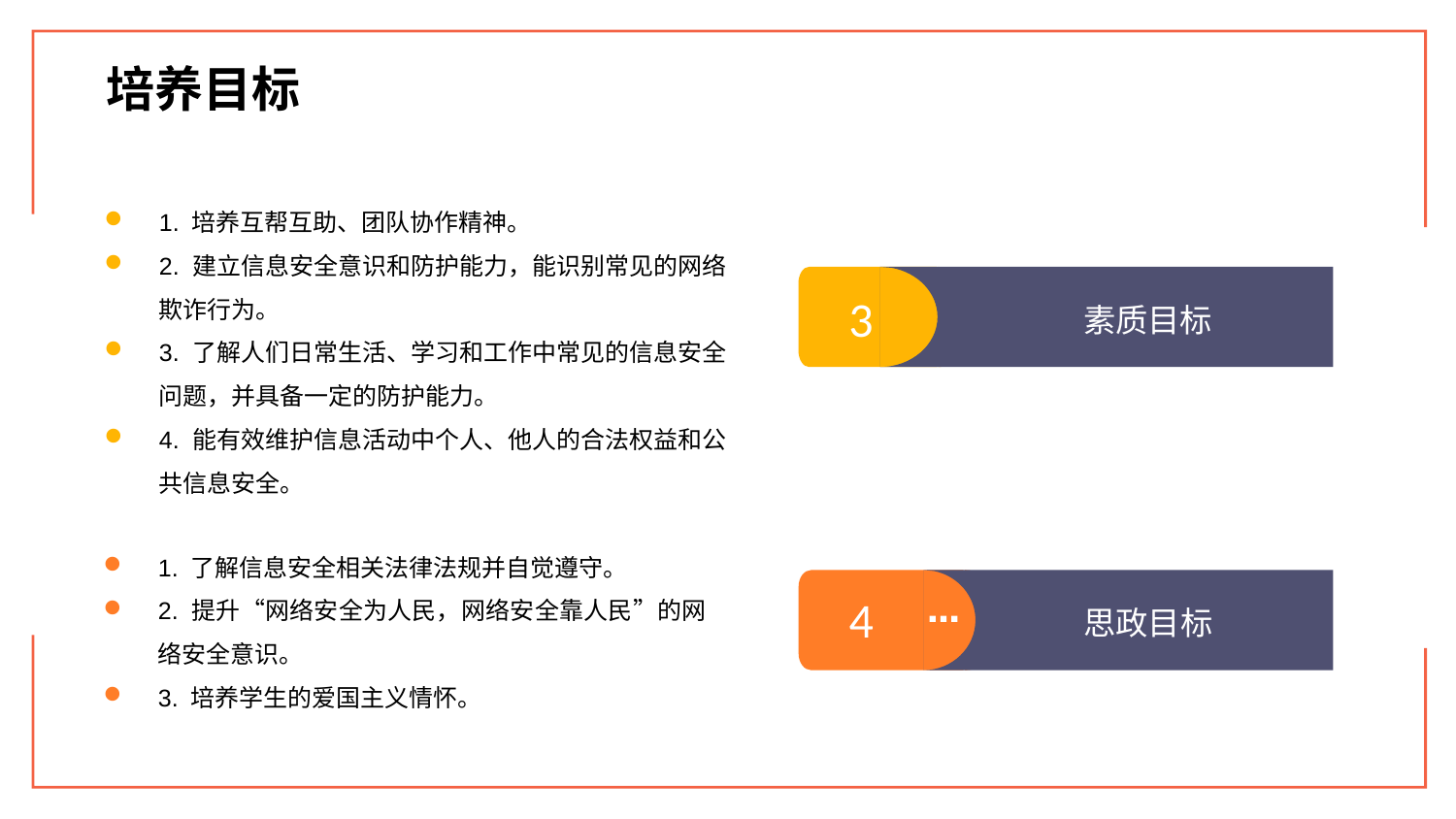

培养目标
1. 培养互帮互助、团队协作精神。
2. 建立信息安全意识和防护能力，能识别常见的网络欺诈行为。
3. 了解人们日常生活、学习和工作中常见的信息安全问题，并具备一定的防护能力。
4. 能有效维护信息活动中个人、他人的合法权益和公共信息安全。

3
素质目标
1. 了解信息安全相关法律法规并自觉遵守。
2. 提升“网络安全为人民，网络安全靠人民”的网络安全意识。
3. 培养学生的爱国主义情怀。

4
思政目标